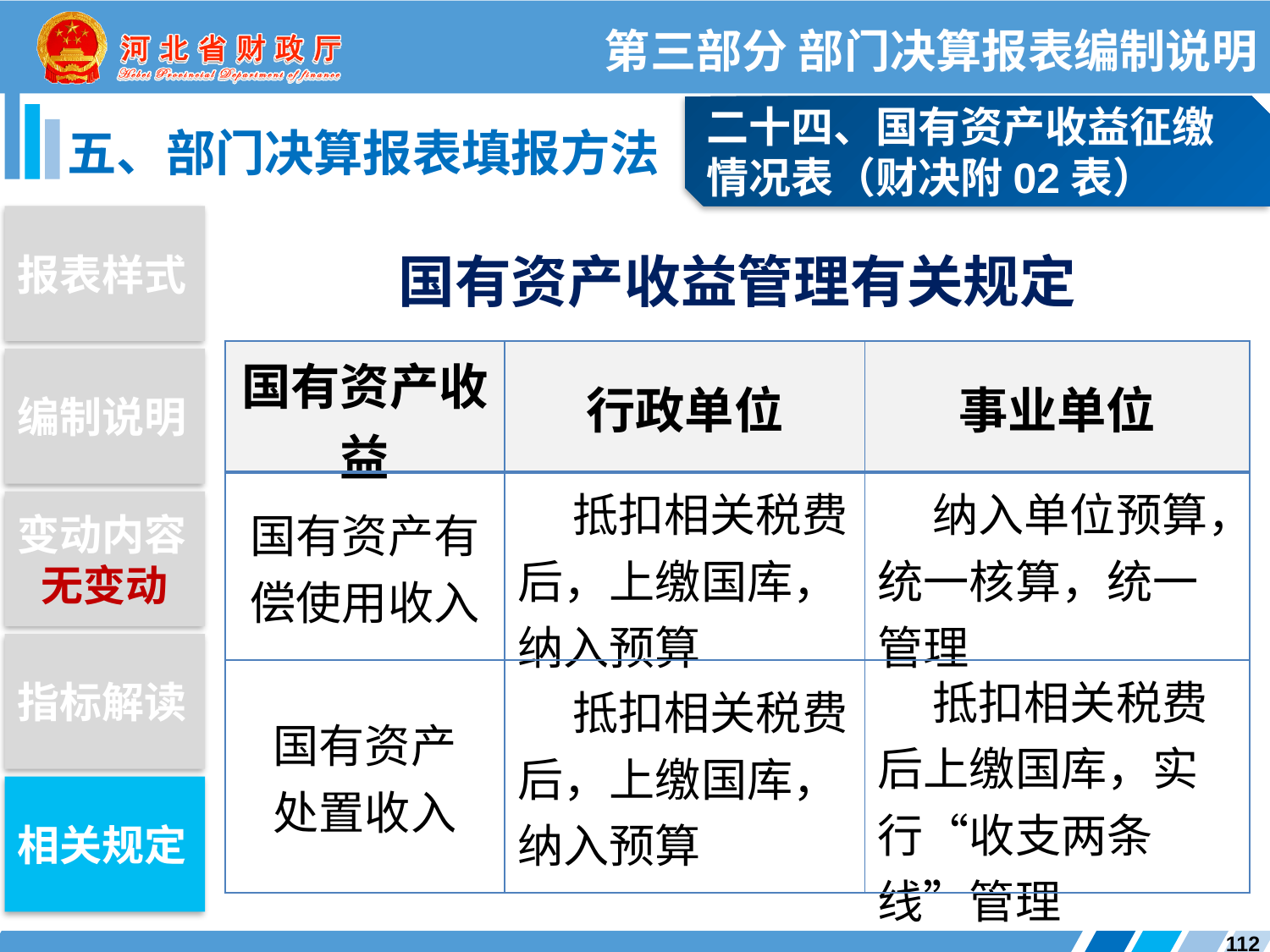

第三部分 部门决算报表编制说明
二十四、国有资产收益征缴情况表（财决附02表）
五、部门决算报表填报方法
报表样式
国有资产收益管理有关规定
| 国有资产收益 | 行政单位 | 事业单位 |
| --- | --- | --- |
| 国有资产有偿使用收入 | 抵扣相关税费后，上缴国库，纳入预算 | 纳入单位预算，统一核算，统一管理 |
| 国有资产 处置收入 | 抵扣相关税费后，上缴国库，纳入预算 | 抵扣相关税费后上缴国库，实行“收支两条线”管理 |
编制说明
变动内容
无变动
指标解读
相关规定
112